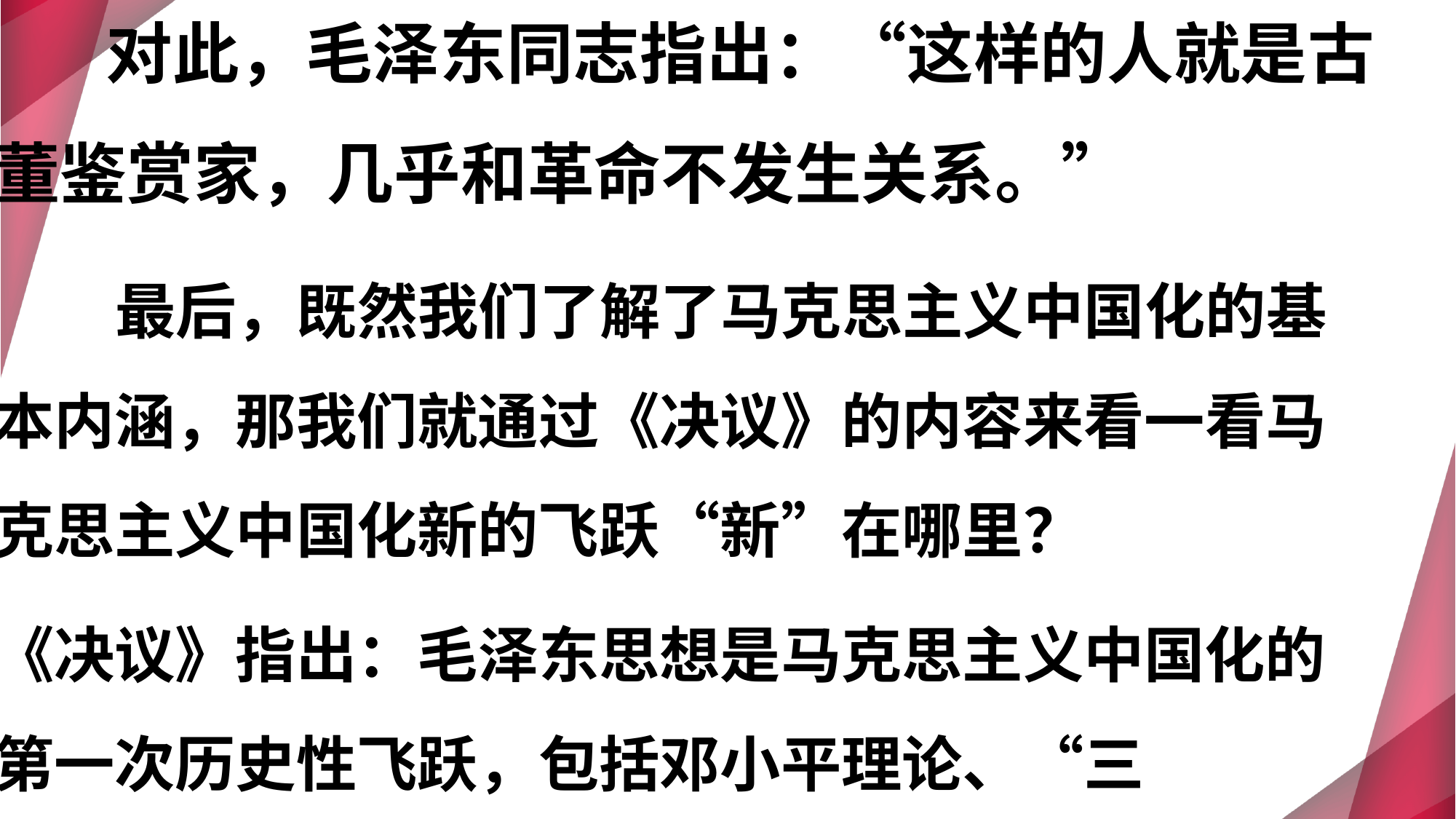

对此，毛泽东同志指出：“这样的人就是古董鉴赏家，几乎和革命不发生关系。”
       最后，既然我们了解了马克思主义中国化的基本内涵，那我们就通过《决议》的内容来看一看马克思主义中国化新的飞跃“新”在哪里？
《决议》指出：毛泽东思想是马克思主义中国化的第一次历史性飞跃，包括邓小平理论、“三